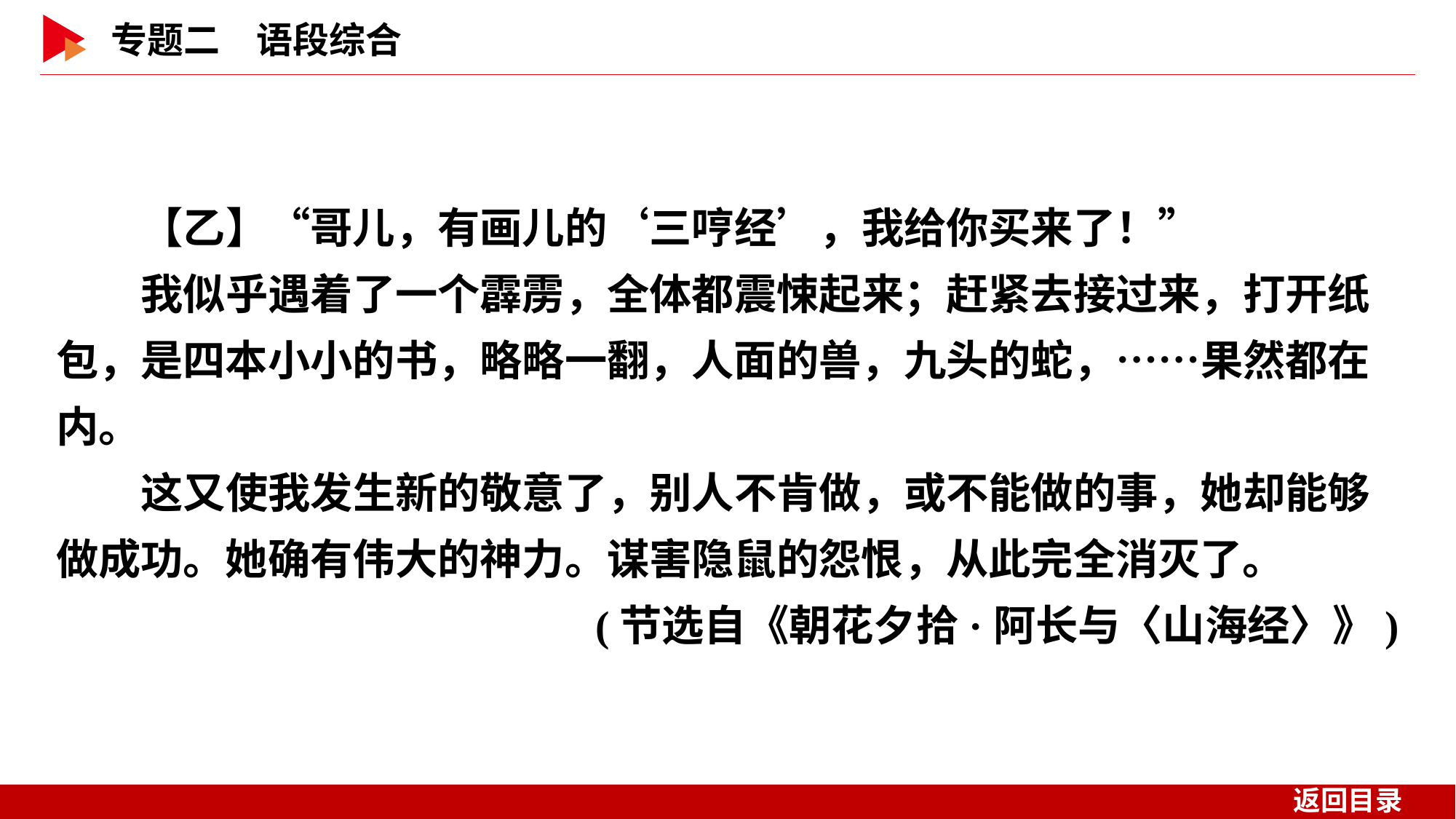

【乙】“哥儿，有画儿的‘三哼经’，我给你买来了！”
　　我似乎遇着了一个霹雳，全体都震悚起来；赶紧去接过来，打开纸包，是四本小小的书，略略一翻，人面的兽，九头的蛇，……果然都在内。
　　这又使我发生新的敬意了，别人不肯做，或不能做的事，她却能够做成功。她确有伟大的神力。谋害隐鼠的怨恨，从此完全消灭了。
(节选自《朝花夕拾·阿长与〈山海经〉》)